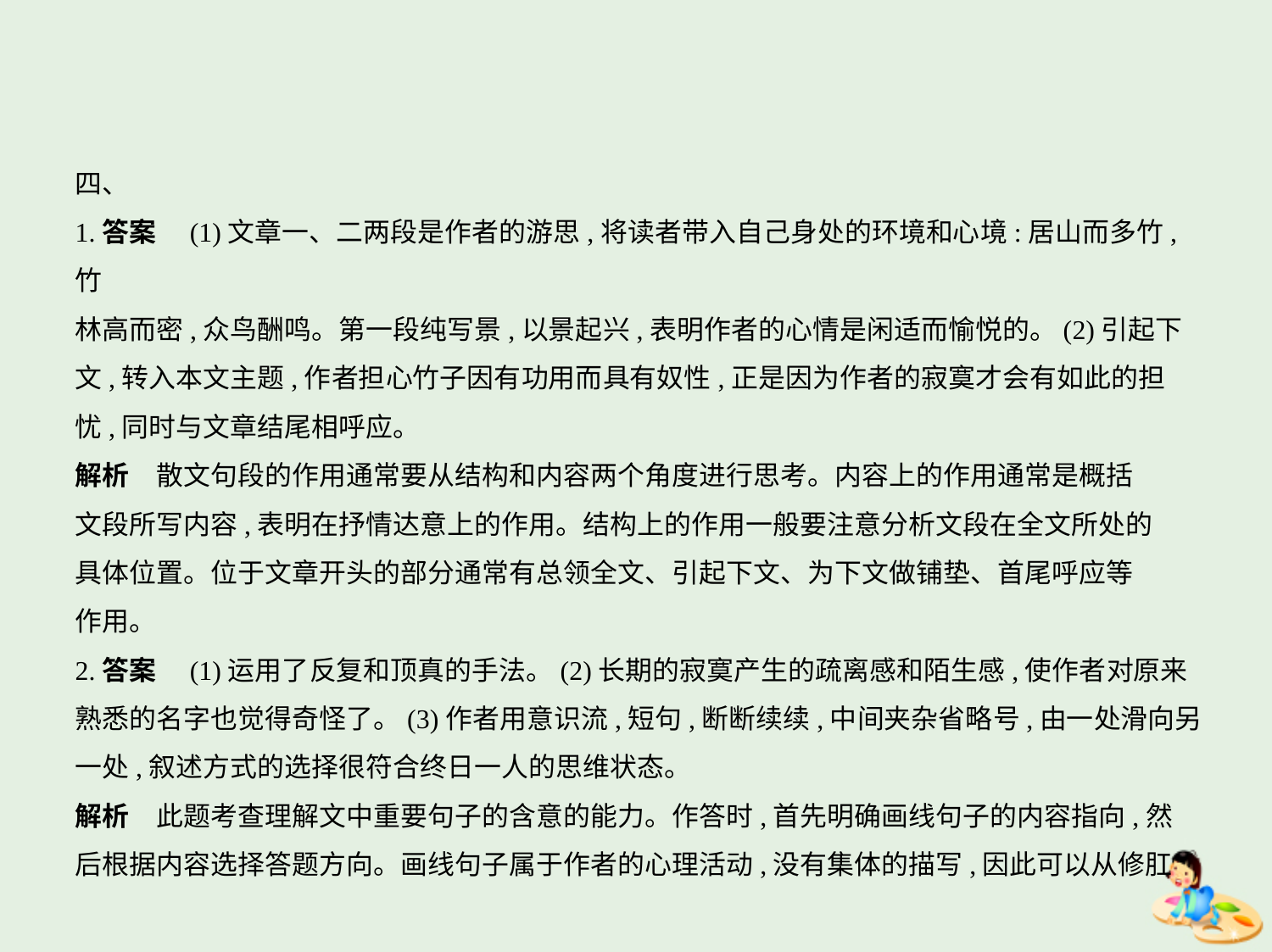

四、
1.答案　(1)文章一、二两段是作者的游思,将读者带入自己身处的环境和心境:居山而多竹,竹
林高而密,众鸟酬鸣。第一段纯写景,以景起兴,表明作者的心情是闲适而愉悦的。(2)引起下
文,转入本文主题,作者担心竹子因有功用而具有奴性,正是因为作者的寂寞才会有如此的担
忧,同时与文章结尾相呼应。
解析　散文句段的作用通常要从结构和内容两个角度进行思考。内容上的作用通常是概括
文段所写内容,表明在抒情达意上的作用。结构上的作用一般要注意分析文段在全文所处的
具体位置。位于文章开头的部分通常有总领全文、引起下文、为下文做铺垫、首尾呼应等
作用。
2.答案　(1)运用了反复和顶真的手法。(2)长期的寂寞产生的疏离感和陌生感,使作者对原来
熟悉的名字也觉得奇怪了。(3)作者用意识流,短句,断断续续,中间夹杂省略号,由一处滑向另
一处,叙述方式的选择很符合终日一人的思维状态。
解析　此题考查理解文中重要句子的含意的能力。作答时,首先明确画线句子的内容指向,然
后根据内容选择答题方向。画线句子属于作者的心理活动,没有集体的描写,因此可以从修肛